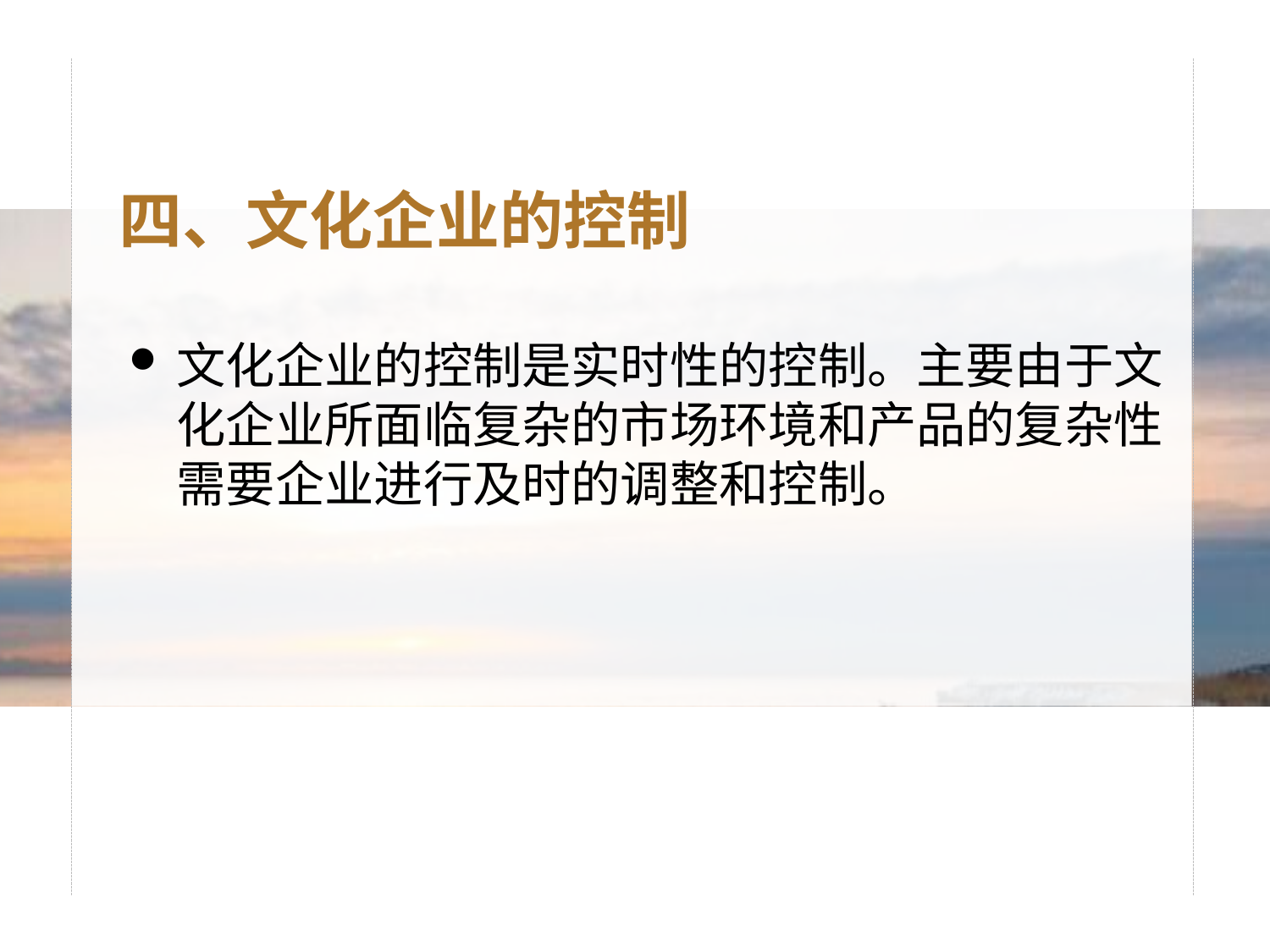

四、文化企业的控制
文化企业的控制是实时性的控制。主要由于文化企业所面临复杂的市场环境和产品的复杂性需要企业进行及时的调整和控制。